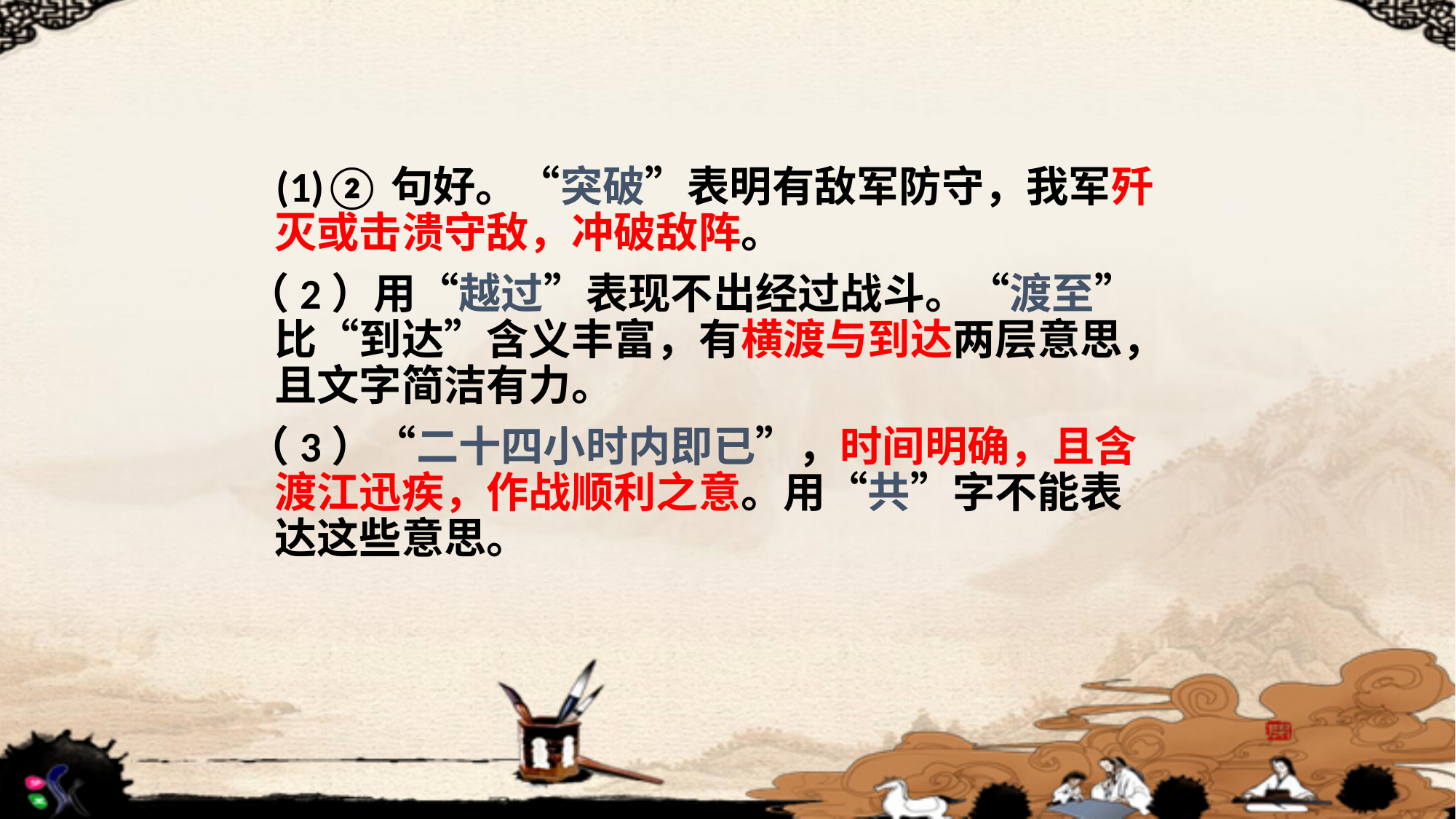

(1)②句好。“突破”表明有敌军防守，我军歼灭或击溃守敌，冲破敌阵。
（2）用“越过”表现不出经过战斗。“渡至”比“到达”含义丰富，有横渡与到达两层意思，且文字简洁有力。
（3）“二十四小时内即已”，时间明确，且含渡江迅疾，作战顺利之意。用“共”字不能表达这些意思。